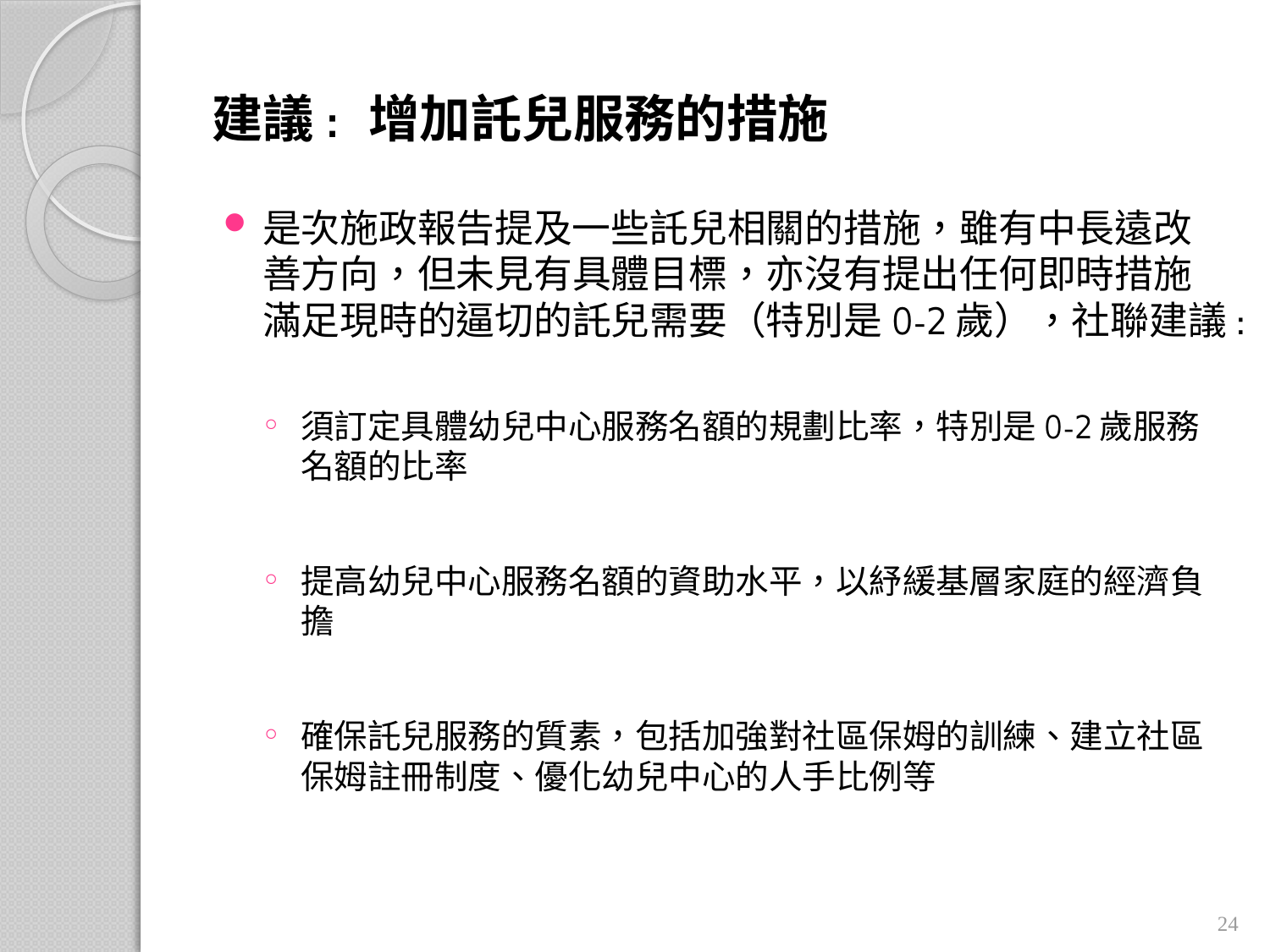

# 建議: 增加託兒服務的措施
是次施政報告提及一些託兒相關的措施，雖有中長遠改善方向，但未見有具體目標，亦沒有提出任何即時措施滿足現時的逼切的託兒需要（特別是0-2歲），社聯建議:

須訂定具體幼兒中心服務名額的規劃比率，特別是0-2歲服務名額的比率

提高幼兒中心服務名額的資助水平，以紓緩基層家庭的經濟負擔

確保託兒服務的質素，包括加強對社區保姆的訓練、建立社區保姆註冊制度、優化幼兒中心的人手比例等

24